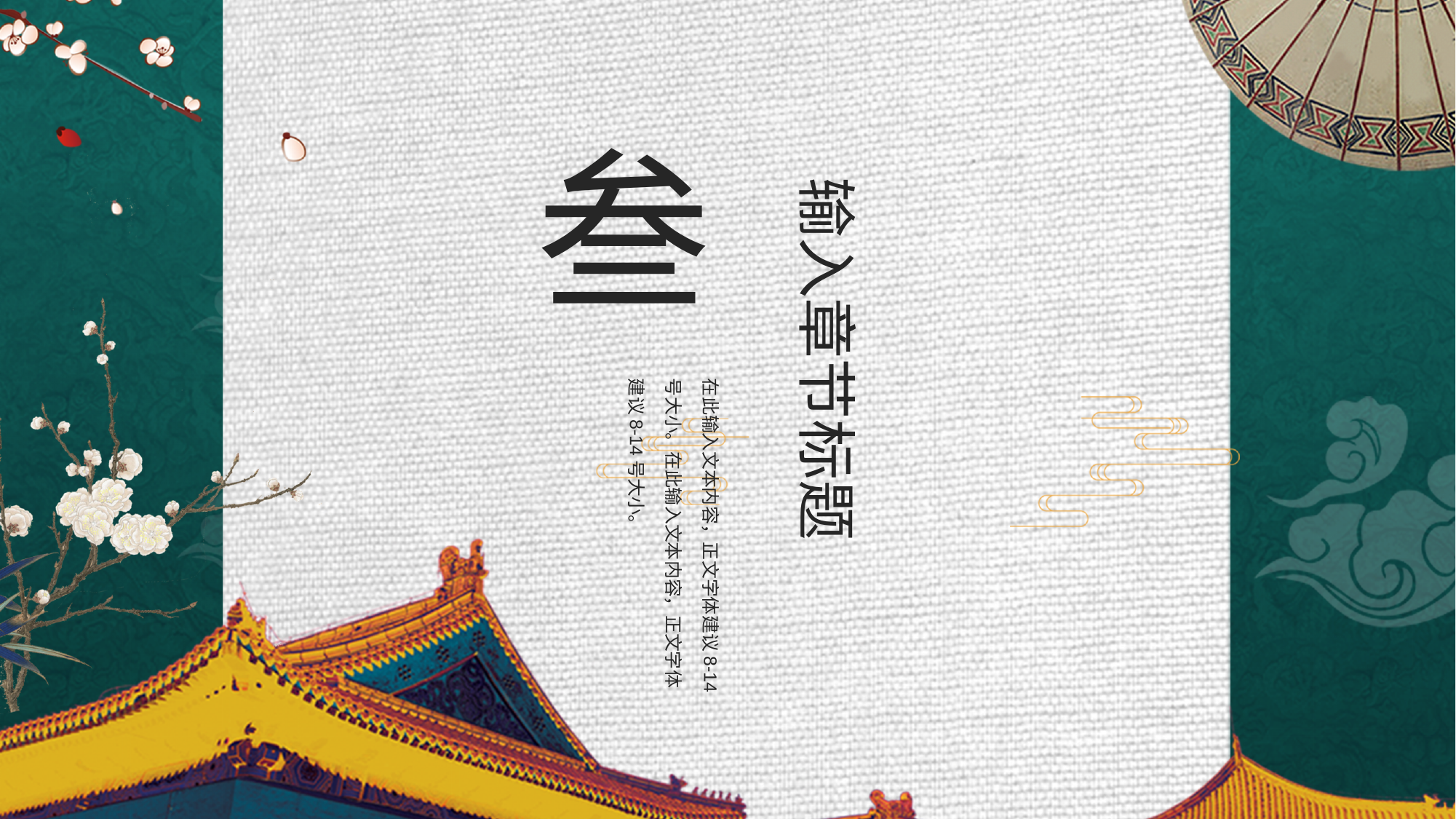

叁
输入章节标题
在此输入文本内容，正文字体建议8-14号大小。在此输入文本内容，正文字体建议8-14号大小。